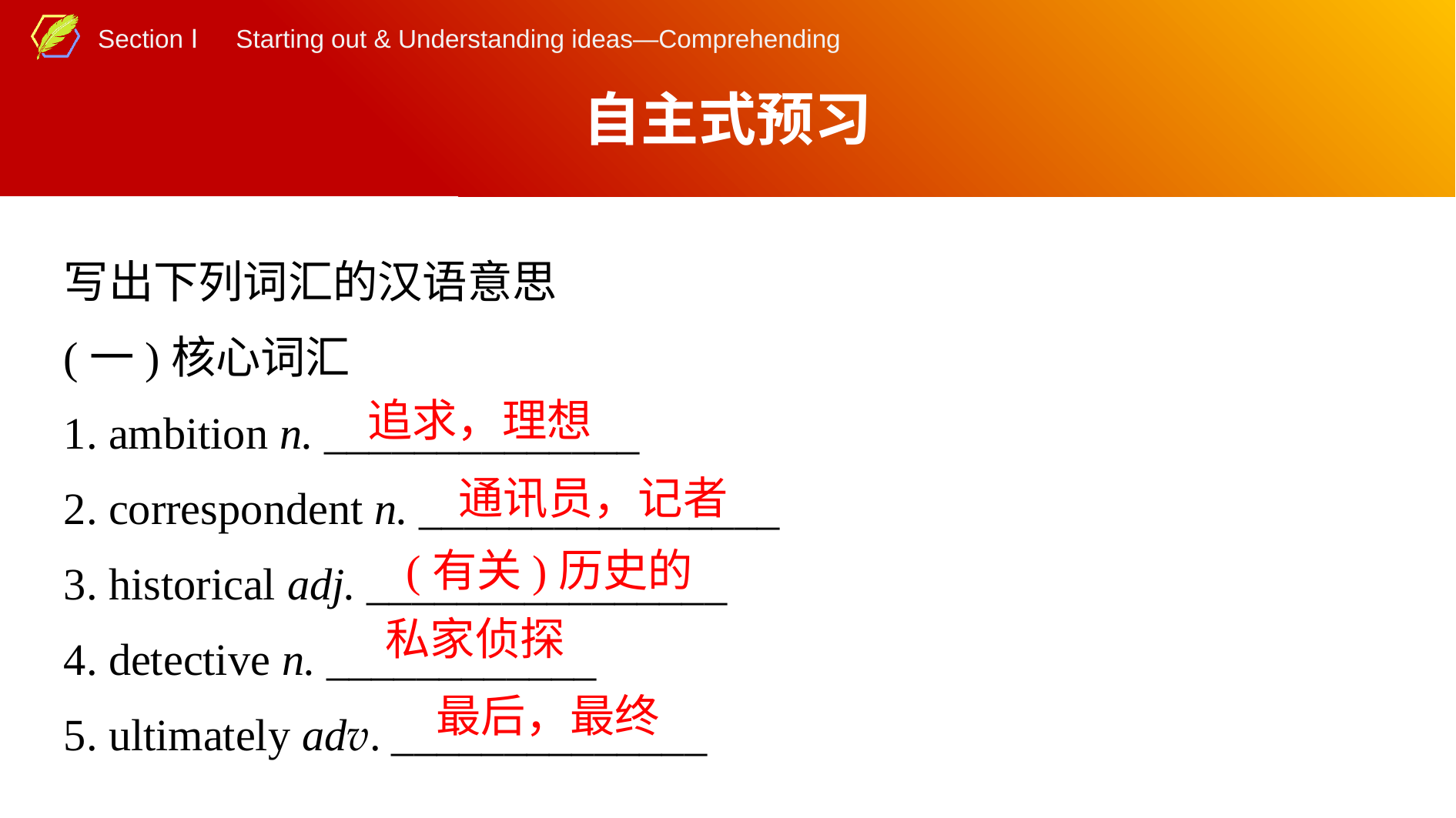

自主式预习
写出下列词汇的汉语意思
(一)核心词汇
1. ambition n. ______________
2. correspondent n. ________________
3. historical adj. ________________
4. detective n. ____________
5. ultimately adv. ______________
追求，理想
通讯员，记者
(有关)历史的
私家侦探
最后，最终